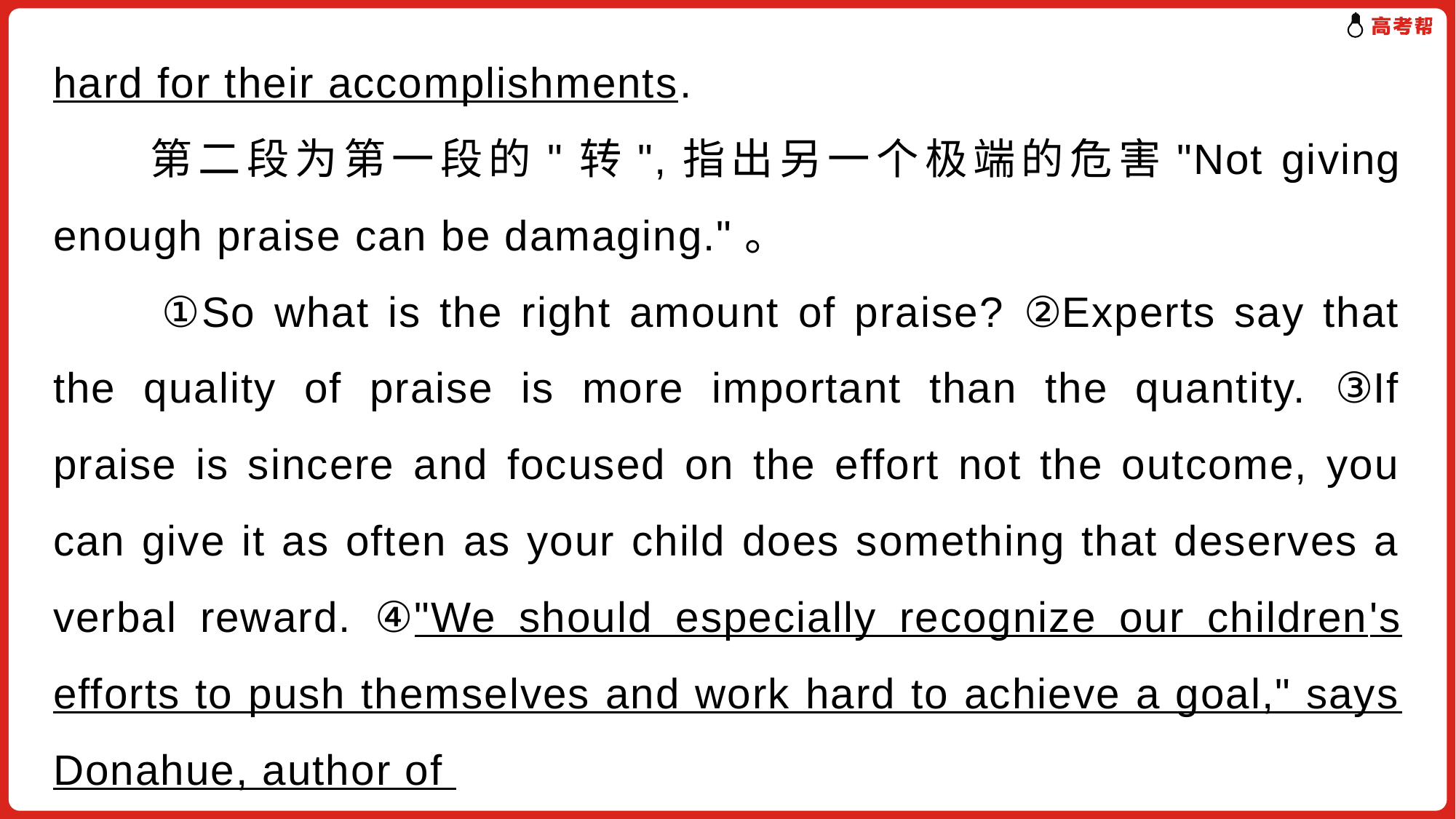

hard for their accomplishments.
　　第二段为第一段的"转",指出另一个极端的危害"Not giving enough praise can be damaging."。
      ①So what is the right amount of praise? ②Experts say that the quality of praise is more important than the quantity. ③If praise is sincere and focused on the effort not the outcome, you can give it as often as your child does something that deserves a verbal reward. ④"We should especially recognize our children's efforts to push themselves and work hard to achieve a goal," says Donahue, author of